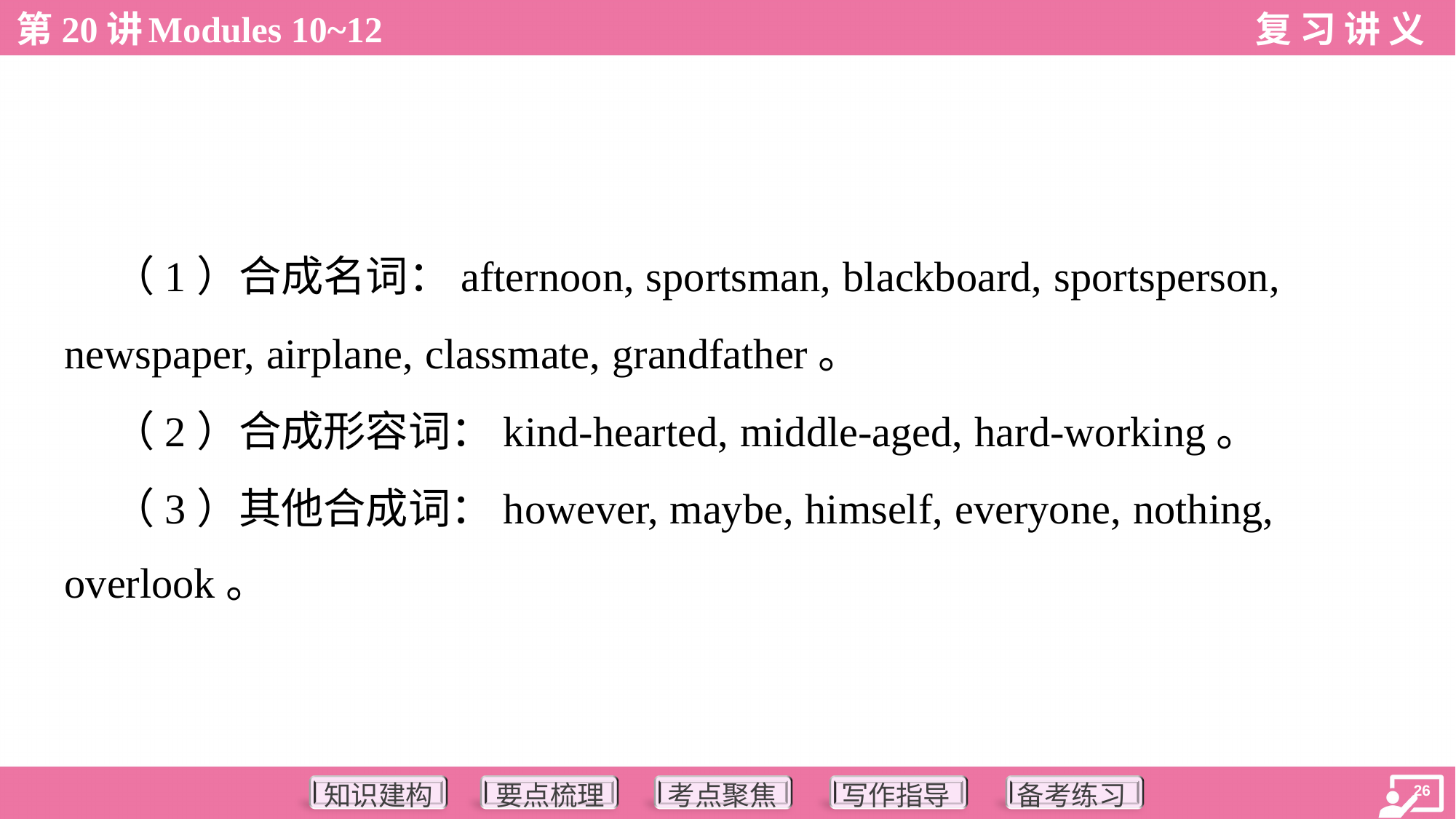

（1）合成名词：afternoon, sportsman, blackboard, sportsperson,
newspaper, airplane, classmate, grandfather。
    （2）合成形容词：kind-hearted, middle-aged, hard-working。
    （3）其他合成词：however, maybe, himself, everyone, nothing,
overlook。